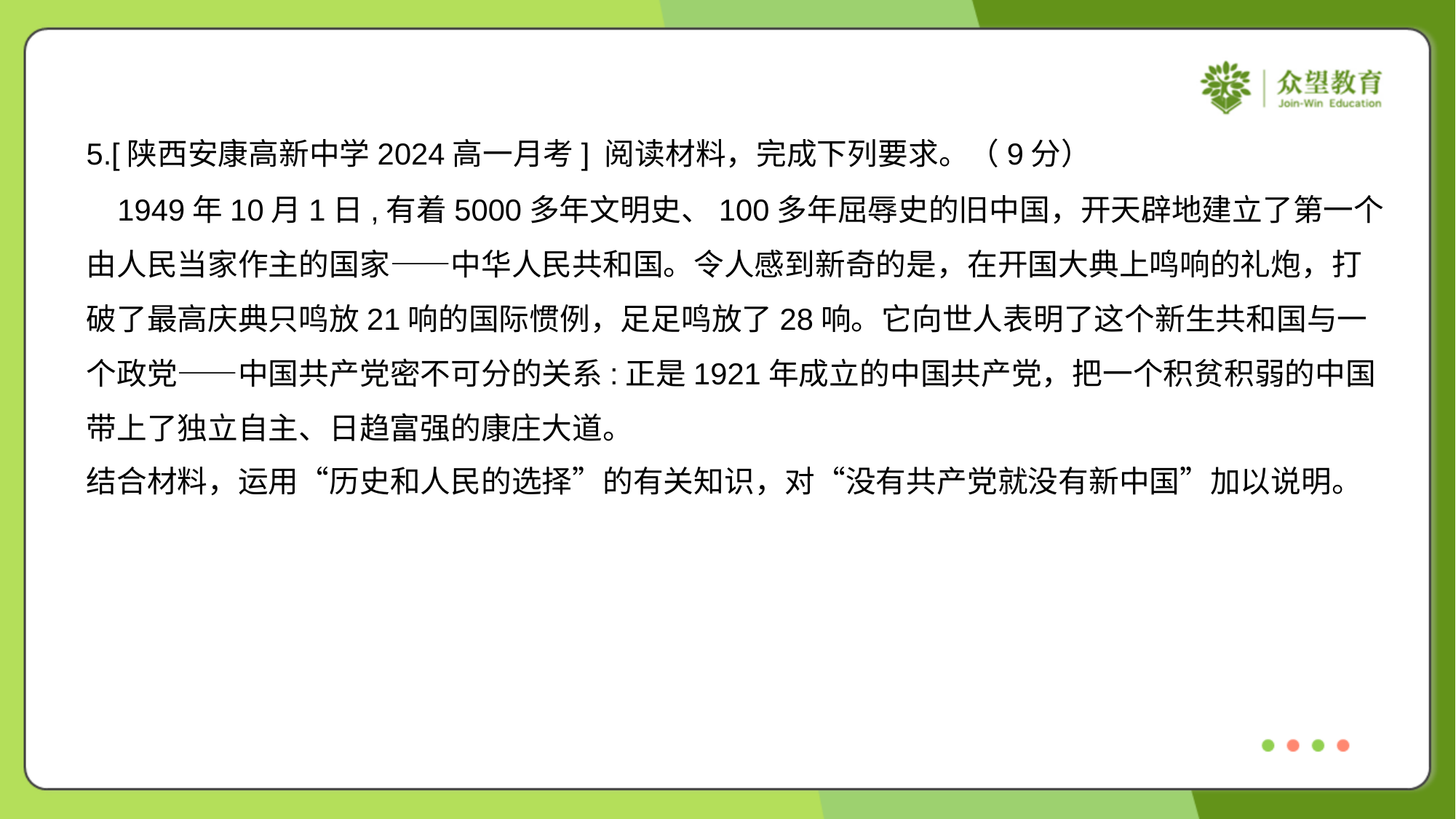

5.[陕西安康高新中学2024高一月考] 阅读材料，完成下列要求。（9分）
    1949年10月1日,有着5000多年文明史、100多年屈辱史的旧中国，开天辟地建立了第一个
由人民当家作主的国家——中华人民共和国。令人感到新奇的是，在开国大典上鸣响的礼炮，打
破了最高庆典只鸣放21响的国际惯例，足足鸣放了28响。它向世人表明了这个新生共和国与一
个政党——中国共产党密不可分的关系:正是1921年成立的中国共产党，把一个积贫积弱的中国
带上了独立自主、日趋富强的康庄大道。
结合材料，运用“历史和人民的选择”的有关知识，对“没有共产党就没有新中国”加以说明。